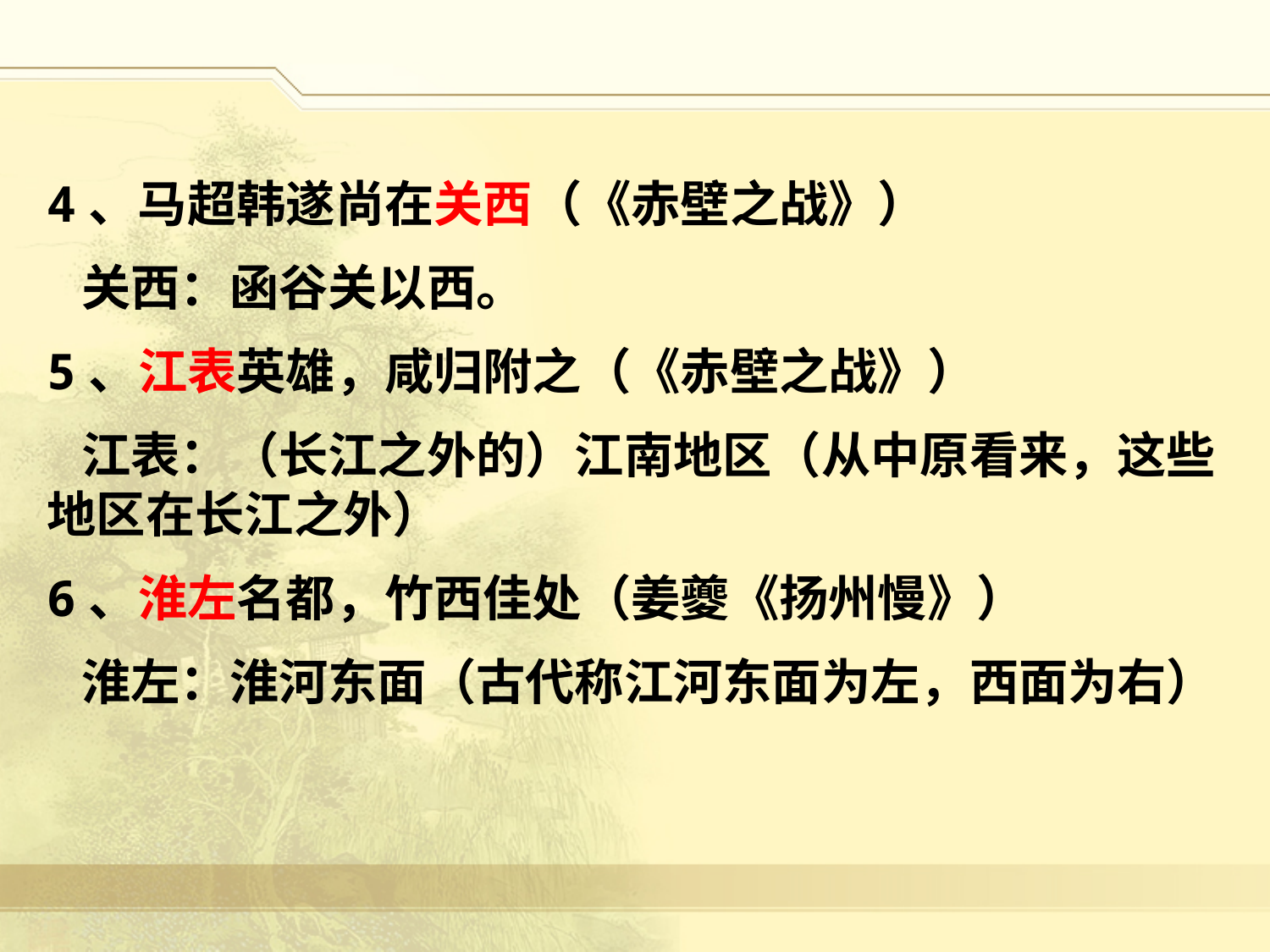

4、马超韩遂尚在关西（《赤壁之战》）
  关西：函谷关以西。
5、江表英雄，咸归附之（《赤壁之战》）
  江表：（长江之外的）江南地区（从中原看来，这些地区在长江之外）
6、淮左名都，竹西佳处（姜夔《扬州慢》）
  淮左：淮河东面（古代称江河东面为左，西面为右）